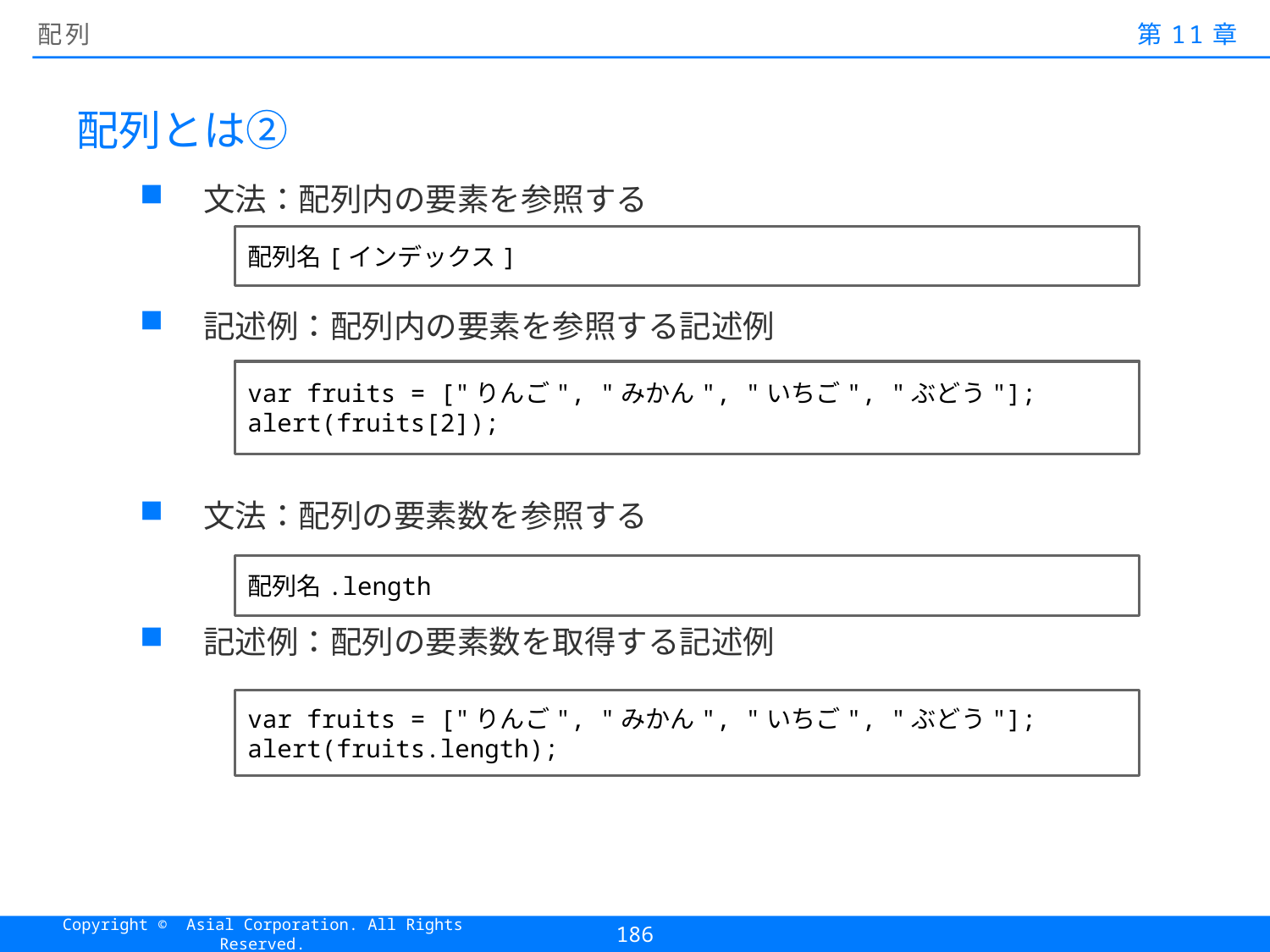

# 配列
第11章
配列とは②
文法：配列内の要素を参照する

記述例：配列内の要素を参照する記述例

文法：配列の要素数を参照する

記述例：配列の要素数を取得する記述例
配列名[インデックス]
var fruits = ["りんご", "みかん", "いちご", "ぶどう"];
alert(fruits[2]);
配列名.length
var fruits = ["りんご", "みかん", "いちご", "ぶどう"];
alert(fruits.length);
186